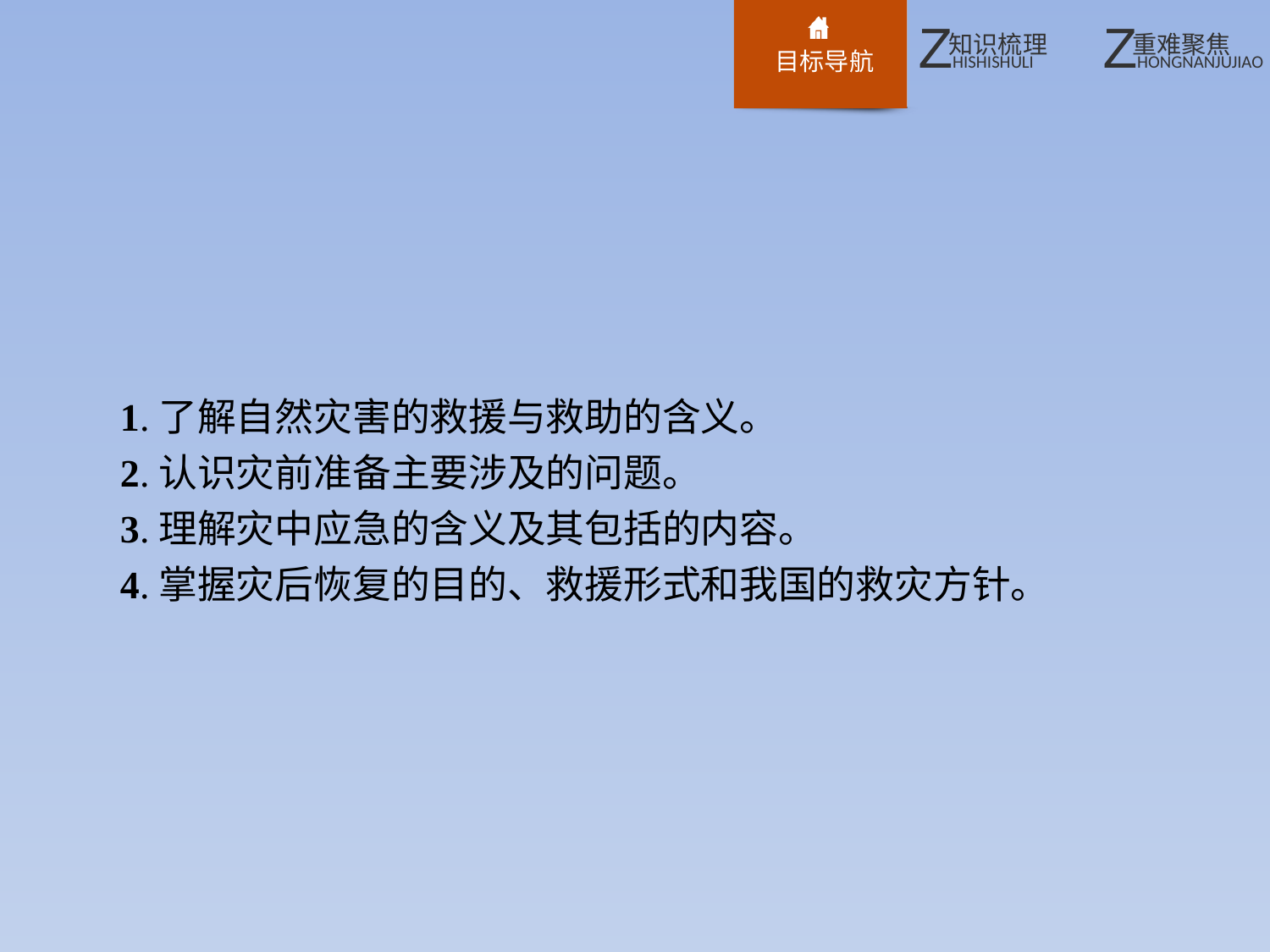

1.了解自然灾害的救援与救助的含义。
2.认识灾前准备主要涉及的问题。
3.理解灾中应急的含义及其包括的内容。
4.掌握灾后恢复的目的、救援形式和我国的救灾方针。